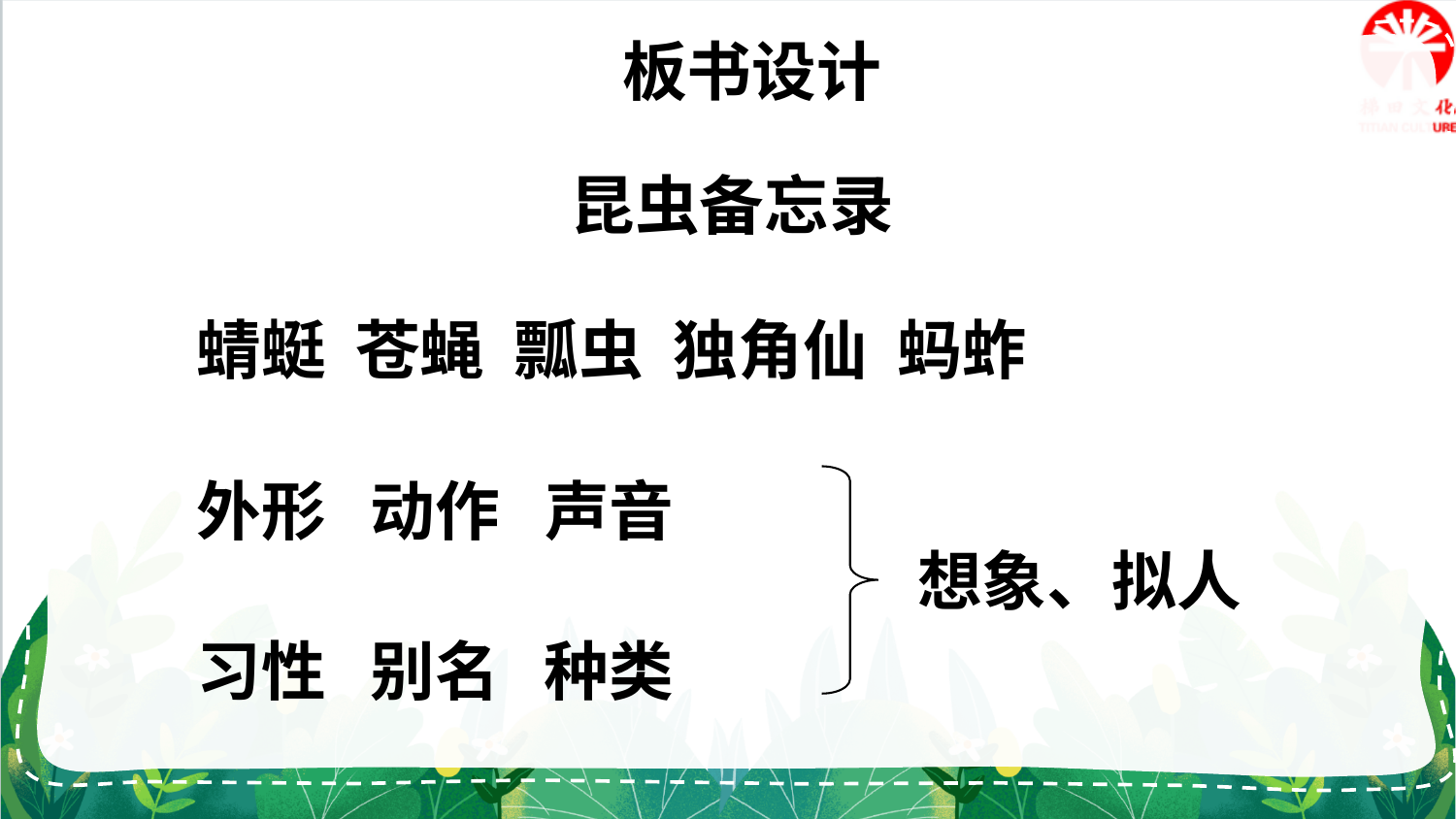

板书设计
昆虫备忘录
蜻蜓  苍蝇  瓢虫  独角仙  蚂蚱
外形   动作   声音

想象、拟人
习性   别名   种类